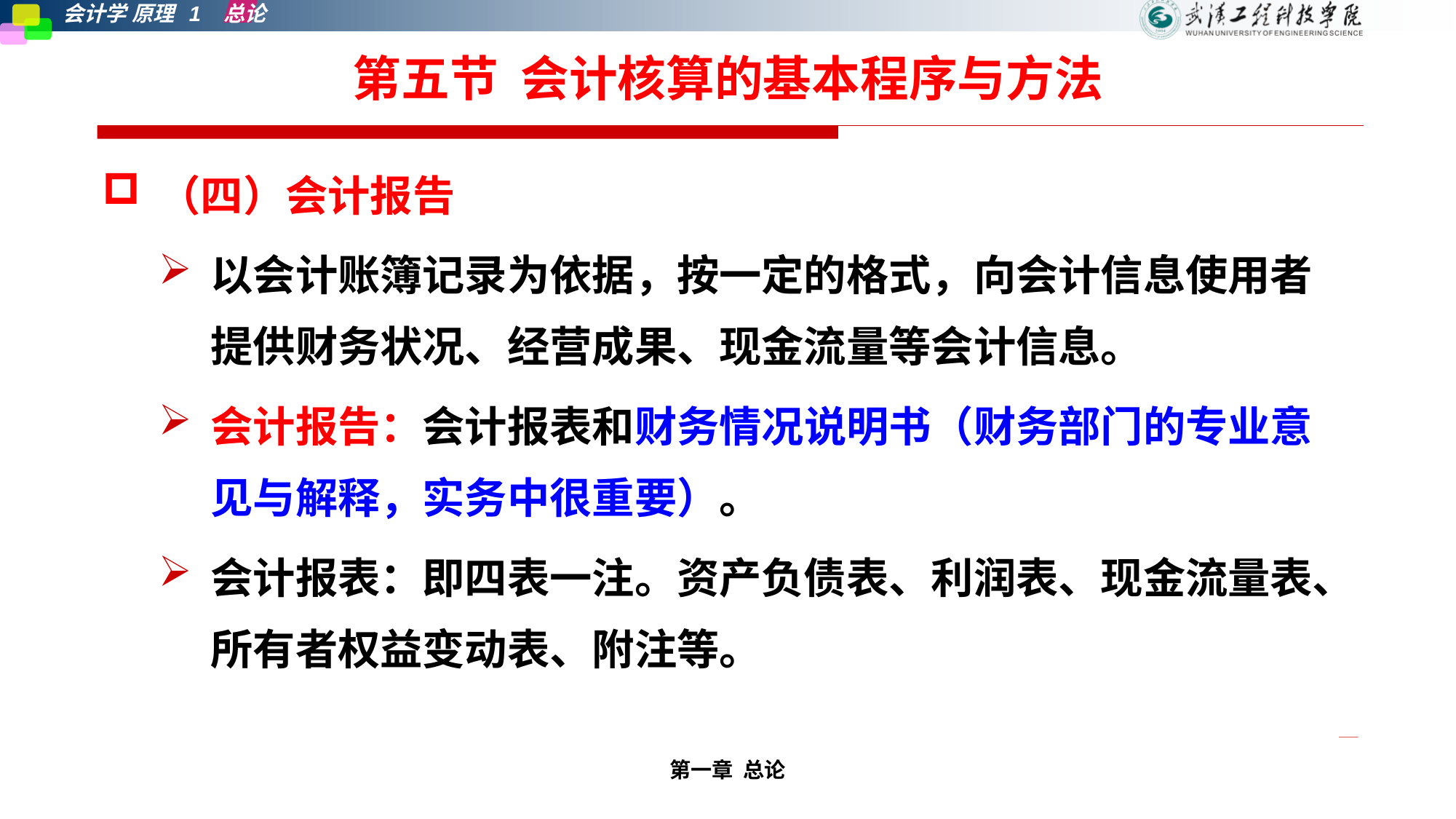

# 第五节  会计核算的基本程序与方法
（四）会计报告
以会计账簿记录为依据，按一定的格式，向会计信息使用者提供财务状况、经营成果、现金流量等会计信息。
会计报告：会计报表和财务情况说明书（财务部门的专业意见与解释，实务中很重要）。
会计报表：即四表一注。资产负债表、利润表、现金流量表、所有者权益变动表、附注等。
第一章  总论